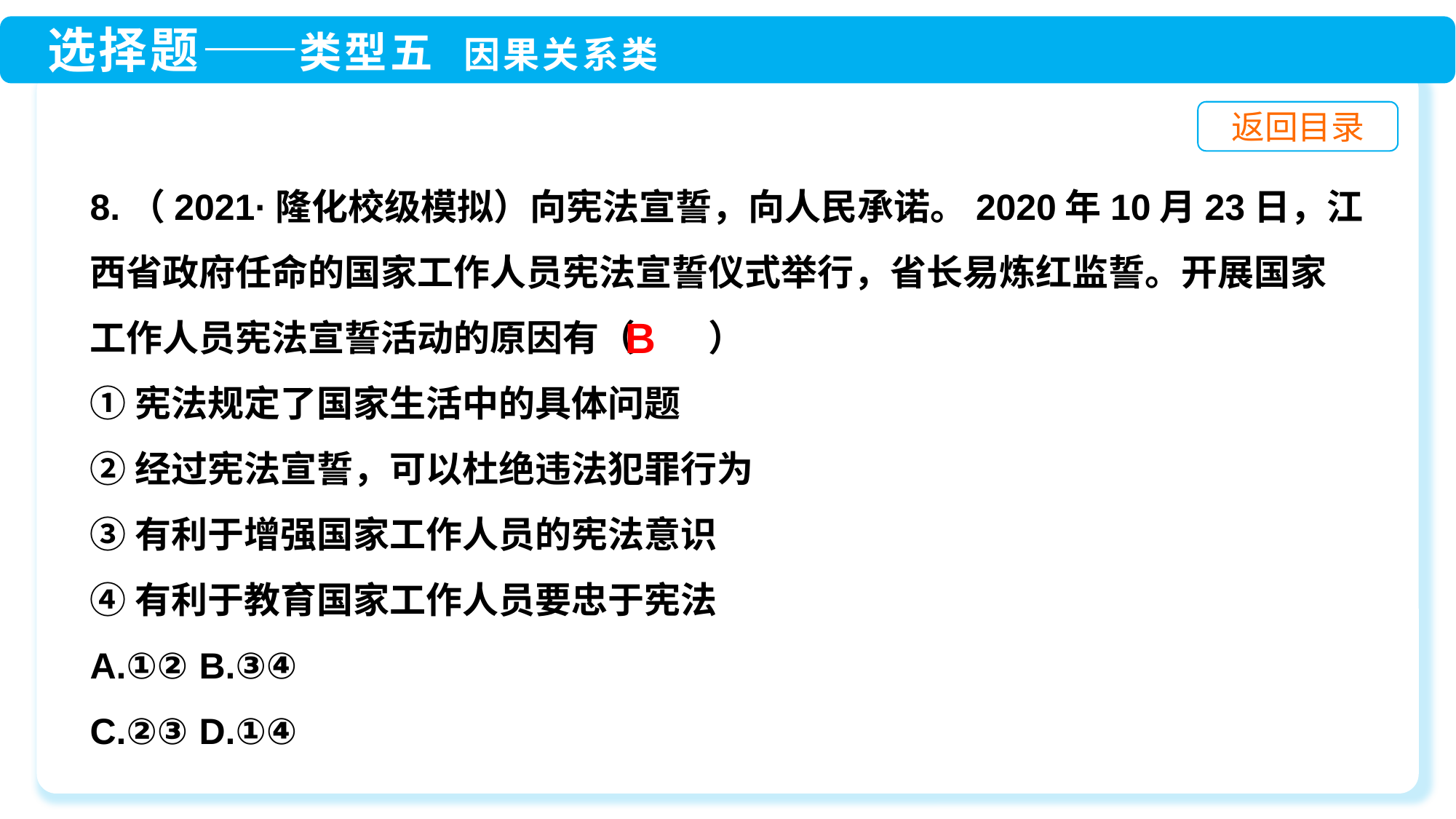

8.（2021·隆化校级模拟）向宪法宣誓，向人民承诺。2020年10月23日，江西省政府任命的国家工作人员宪法宣誓仪式举行，省长易炼红监誓。开展国家工作人员宪法宣誓活动的原因有（　　）
①宪法规定了国家生活中的具体问题
②经过宪法宣誓，可以杜绝违法犯罪行为
③有利于增强国家工作人员的宪法意识
④有利于教育国家工作人员要忠于宪法
A.①②	B.③④
C.②③	D.①④
B